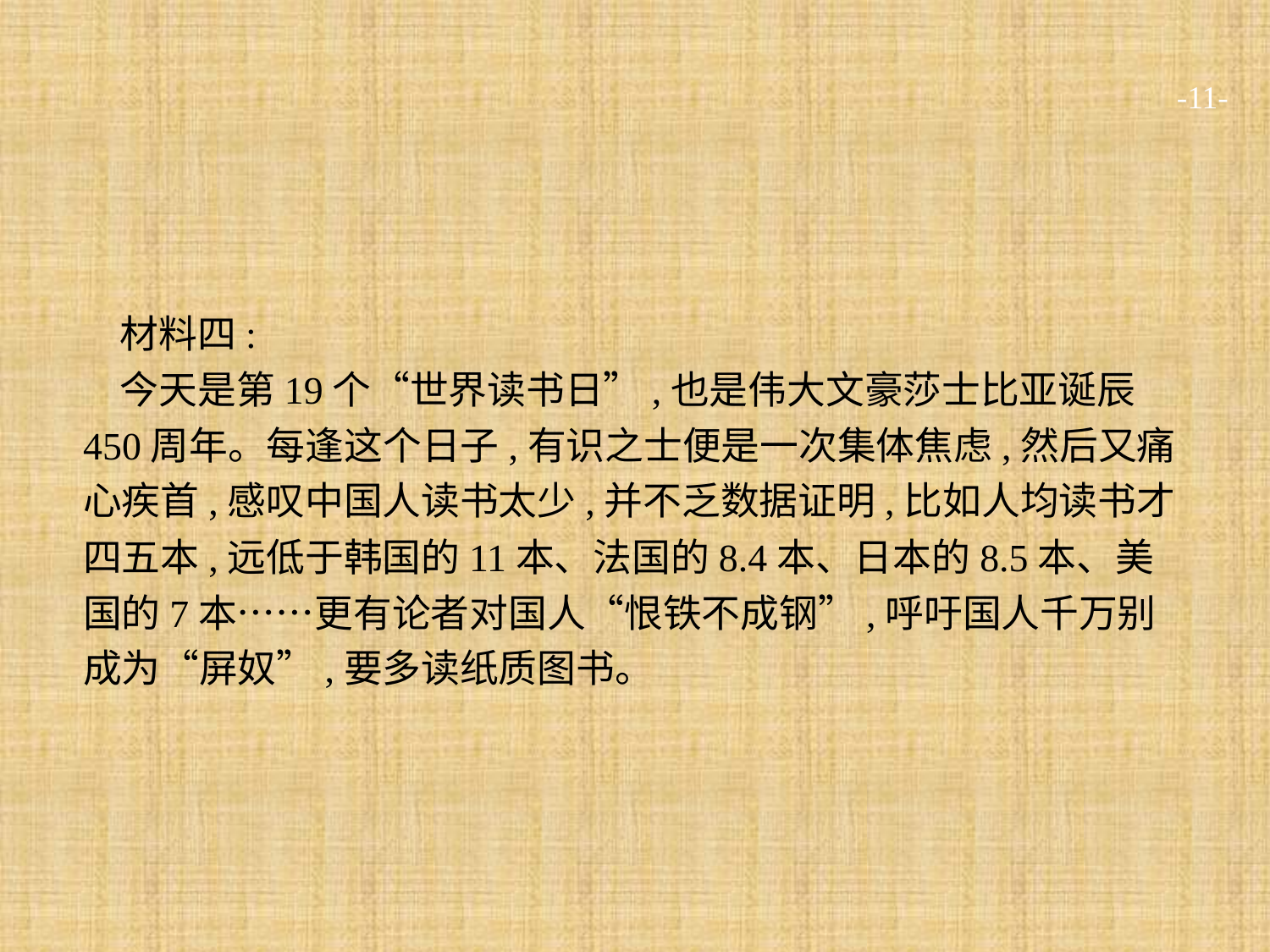

-11-
材料四:
今天是第19个“世界读书日”,也是伟大文豪莎士比亚诞辰450周年。每逢这个日子,有识之士便是一次集体焦虑,然后又痛心疾首,感叹中国人读书太少,并不乏数据证明,比如人均读书才四五本,远低于韩国的11本、法国的8.4本、日本的8.5本、美国的7本……更有论者对国人“恨铁不成钢”,呼吁国人千万别成为“屏奴”,要多读纸质图书。